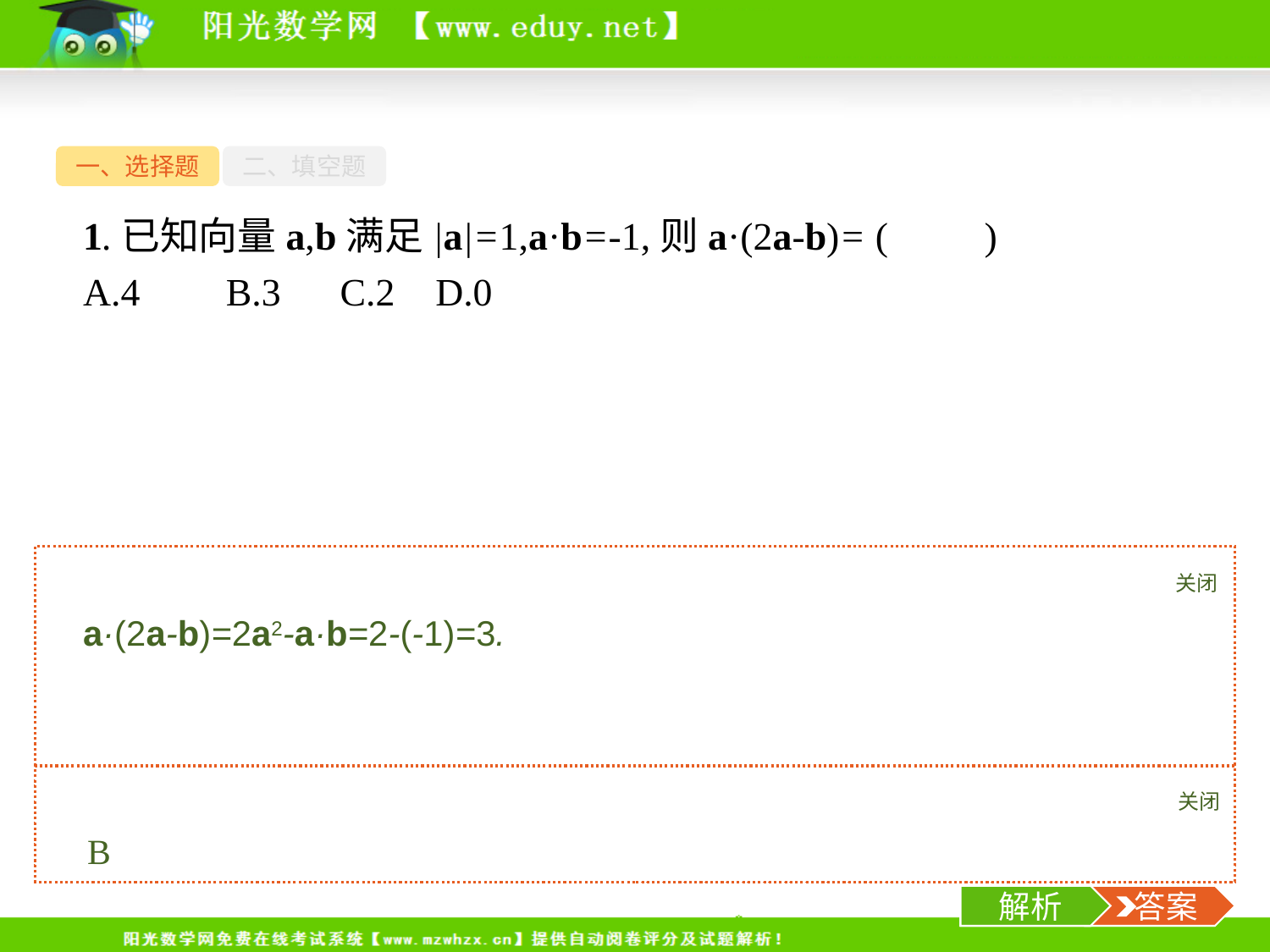

一、选择题
二、填空题
1.已知向量a,b满足|a|=1,a·b=-1,则a·(2a-b)= (　　)
A.4	B.3	C.2	D.0

关闭
解析

a·(2a-b)=2a2-a·b=2-(-1)=3.

关闭
解析
  答案

B
-3-
解析
  答案